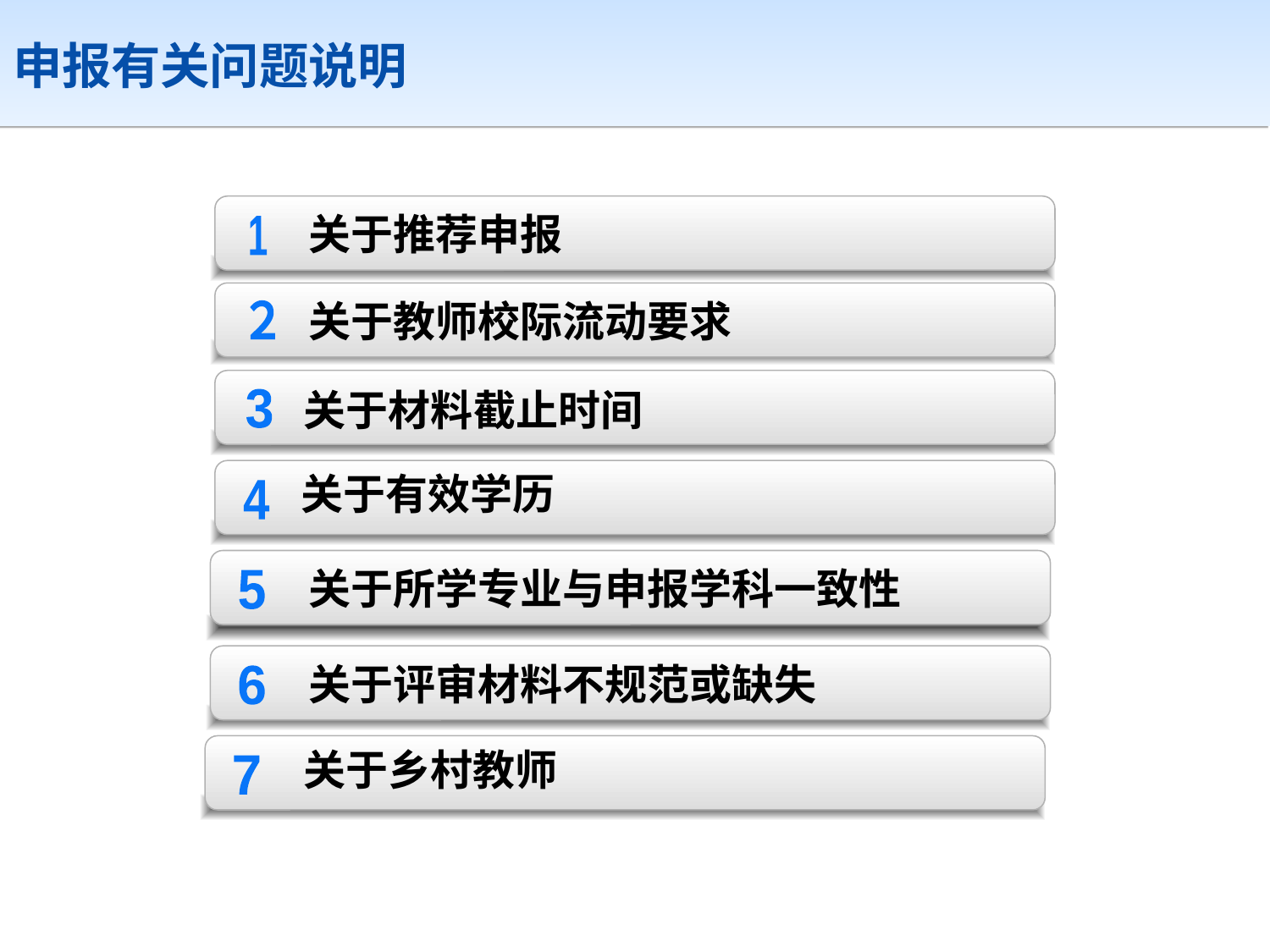

申报有关问题说明

关于推荐申报
1

关于教师校际流动要求
单击添加目录内容2
2
２

关于材料截止时间
3

关于有效学历

4

关于所学专业与申报学科一致性
5

关于评审材料不规范或缺失
6

关于乡村教师

7